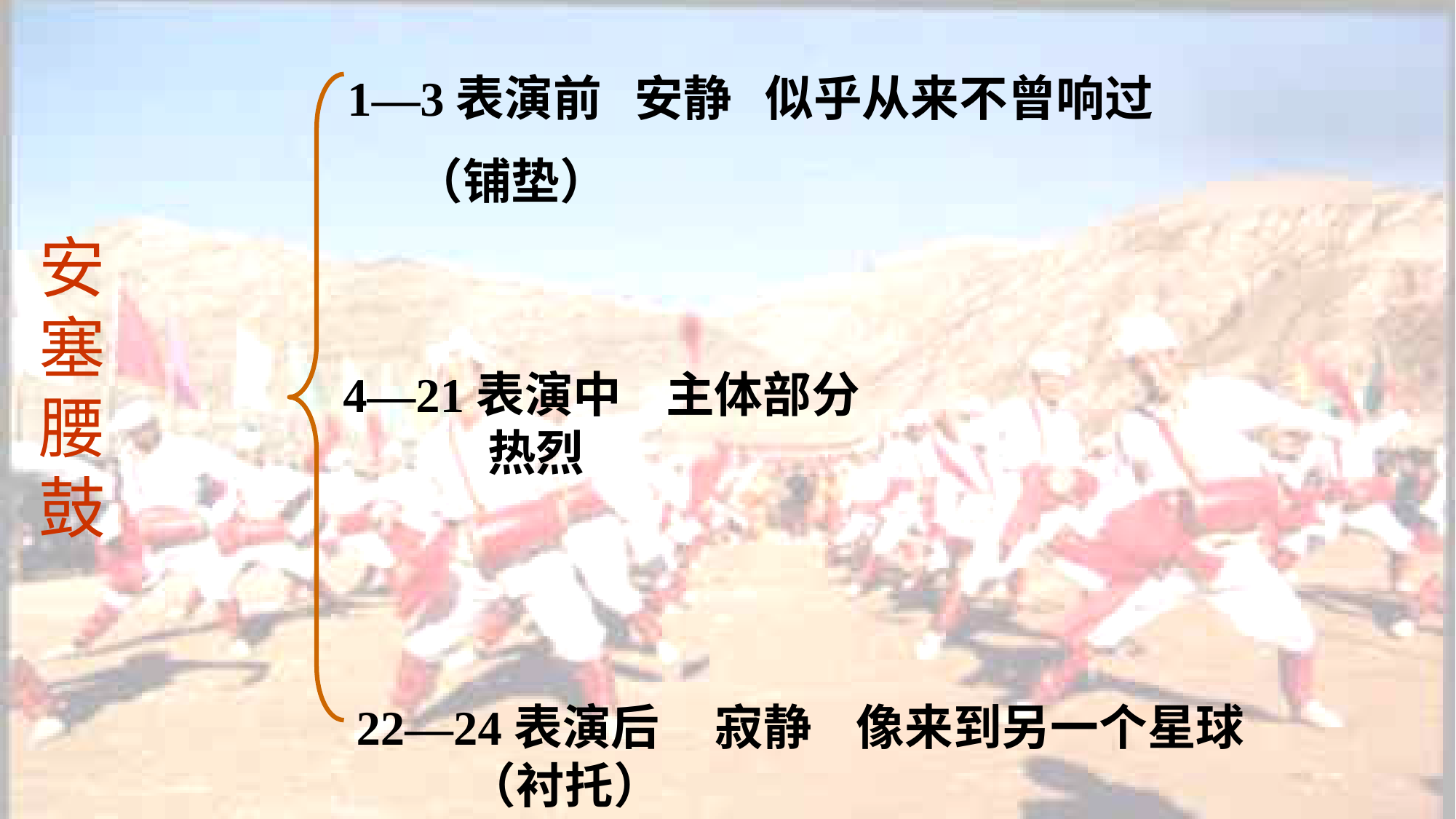

1—3表演前   安静   似乎从来不曾响过
     （铺垫）

4—21表演中    主体部分
            热烈

22—24表演后     寂静    像来到另一个星球
         （衬托）